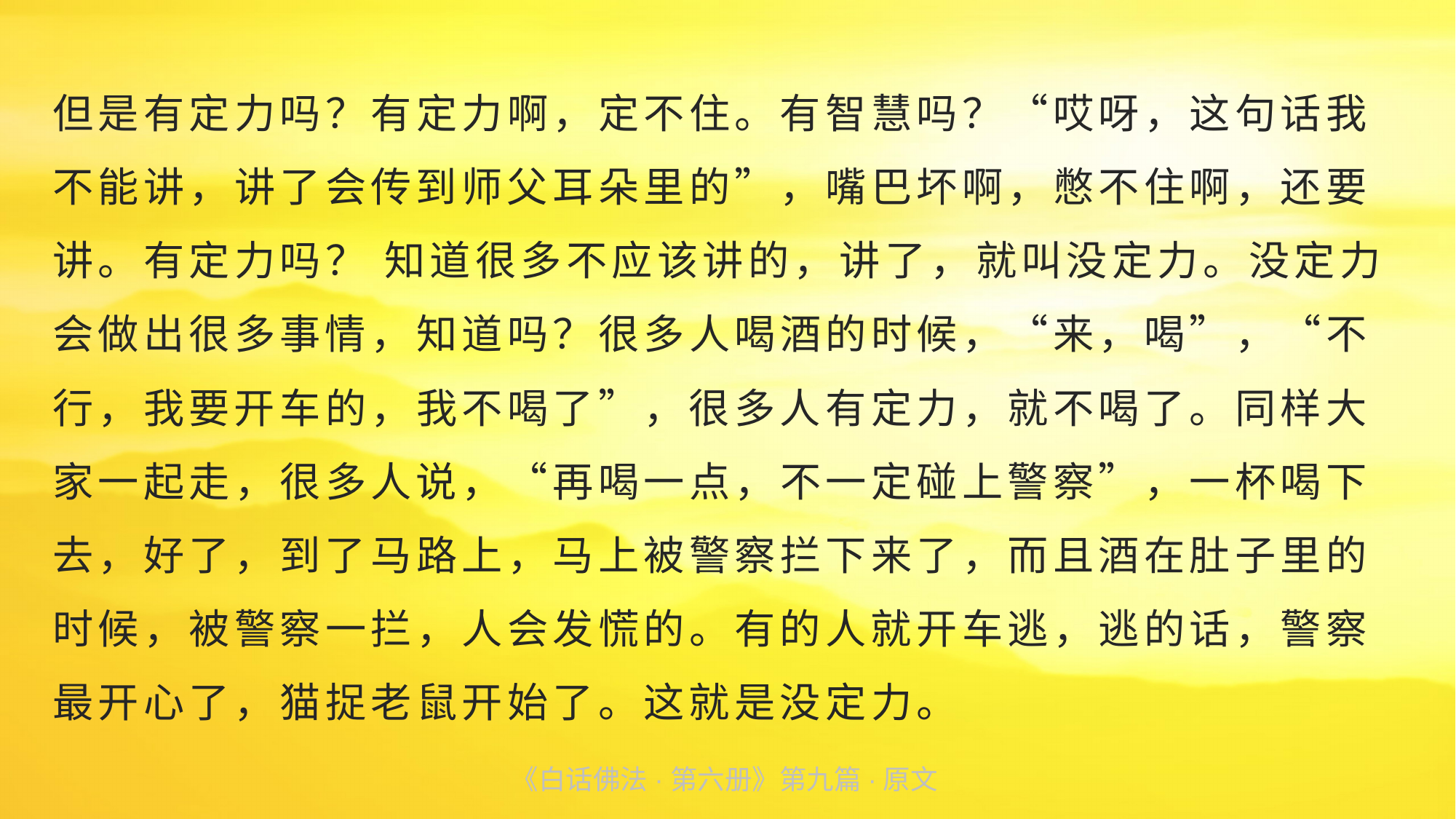

但是有定力吗？有定力啊，定不住。有智慧吗？“哎呀，这句话我不能讲，讲了会传到师父耳朵里的”，嘴巴坏啊，憋不住啊，还要讲。有定力吗？ 知道很多不应该讲的，讲了，就叫没定力。没定力会做出很多事情，知道吗？很多人喝酒的时候，“来，喝”，“不行，我要开车的，我不喝了”，很多人有定力，就不喝了。同样大家一起走，很多人说，“再喝一点，不一定碰上警察”，一杯喝下去，好了，到了马路上，马上被警察拦下来了，而且酒在肚子里的时候，被警察一拦，人会发慌的。有的人就开车逃，逃的话，警察
最开心了，猫捉老鼠开始了。这就是没定力。
《白话佛法·第六册》第九篇·原文